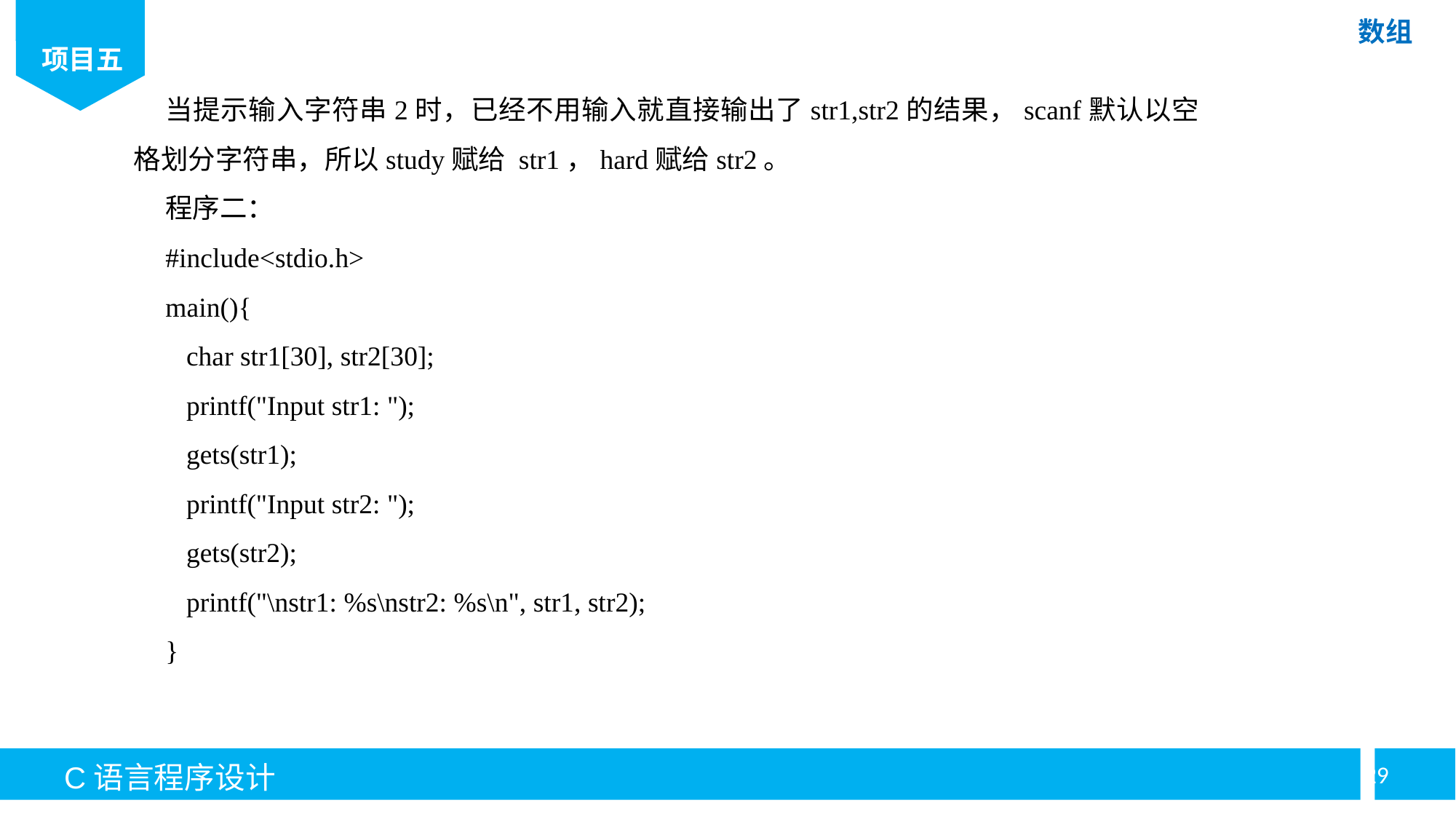

当提示输入字符串2时，已经不用输入就直接输出了str1,str2的结果，scanf默认以空格划分字符串，所以study赋给 str1，hard赋给str2。
程序二：
#include<stdio.h>
main(){
   char str1[30], str2[30];
   printf("Input str1: ");
   gets(str1);
   printf("Input str2: ");
   gets(str2);
   printf("\nstr1: %s\nstr2: %s\n", str1, str2);
}